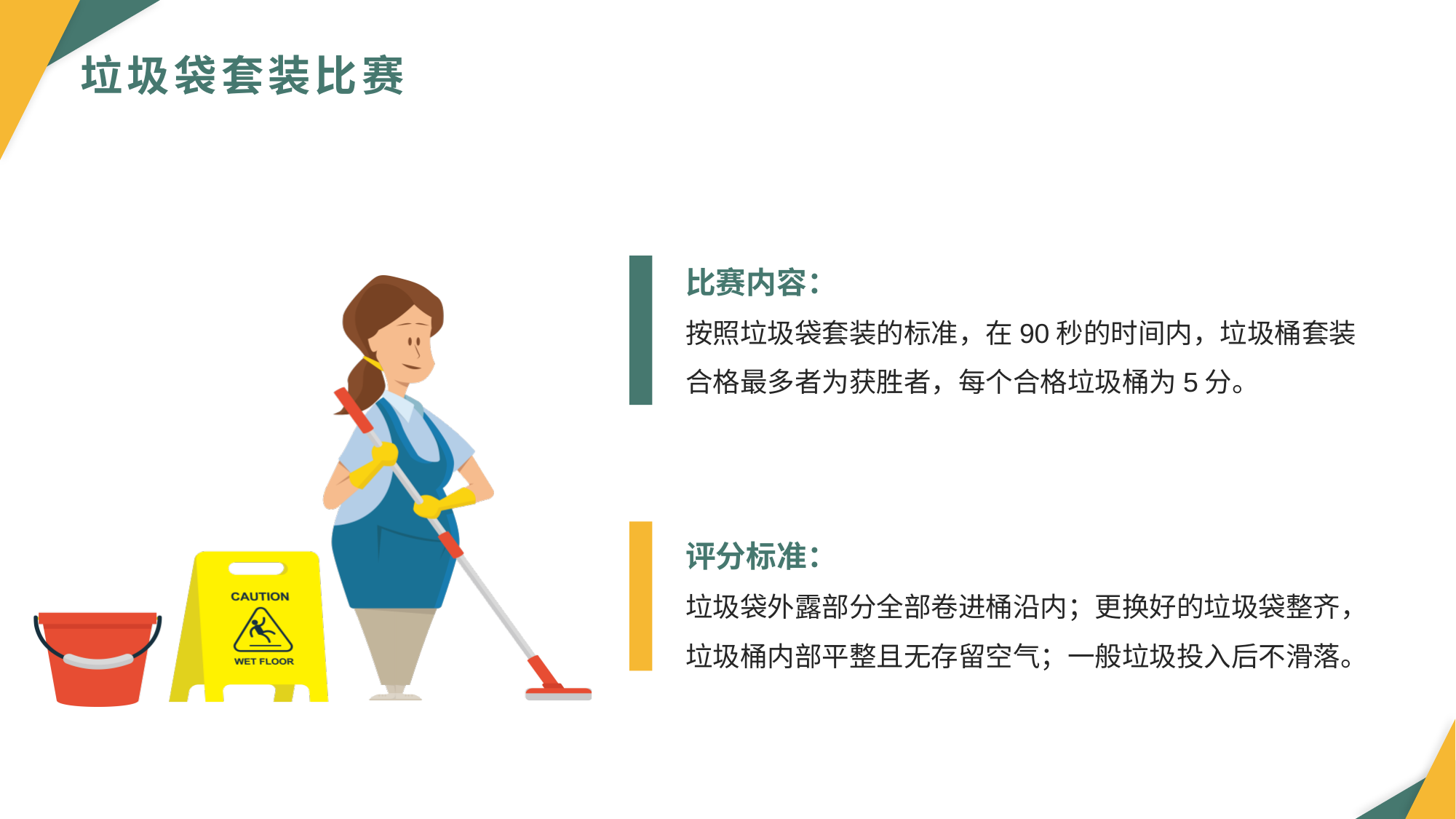

# 垃圾袋套装比赛
比赛内容：
按照垃圾袋套装的标准，在90秒的时间内，垃圾桶套装合格最多者为获胜者，每个合格垃圾桶为5分。

评分标准：
垃圾袋外露部分全部卷进桶沿内；更换好的垃圾袋整齐，垃圾桶内部平整且无存留空气；一般垃圾投入后不滑落。